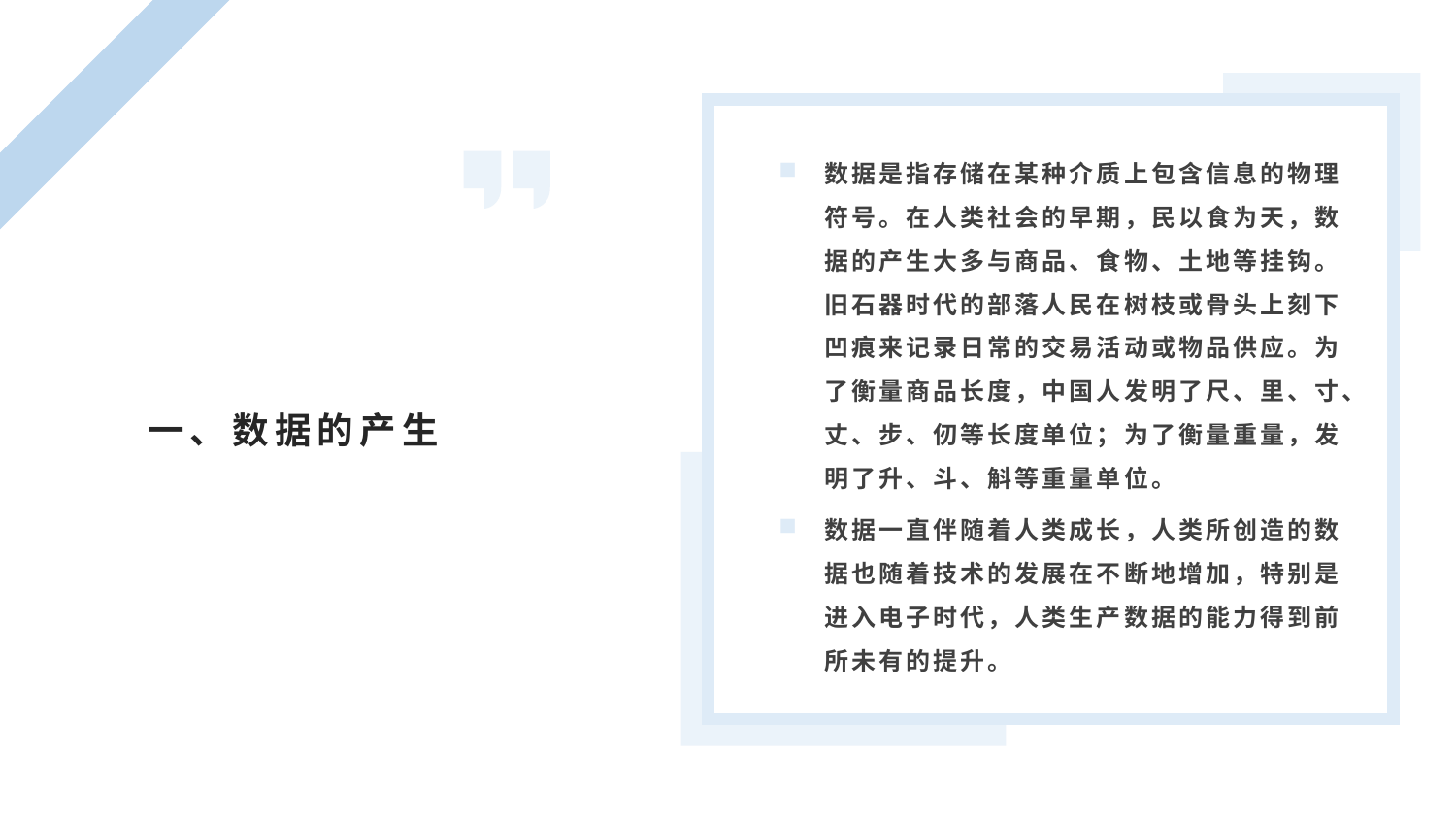

数据是指存储在某种介质上包含信息的物理符号。在人类社会的早期，民以食为天，数据的产生大多与商品、食物、土地等挂钩。旧石器时代的部落人民在树枝或骨头上刻下凹痕来记录日常的交易活动或物品供应。为了衡量商品长度，中国人发明了尺、里、寸、丈、步、仞等长度单位；为了衡量重量，发明了升、斗、斛等重量单位。
数据一直伴随着人类成长，人类所创造的数据也随着技术的发展在不断地增加，特别是进入电子时代，人类生产数据的能力得到前所未有的提升。

一、数据的产生